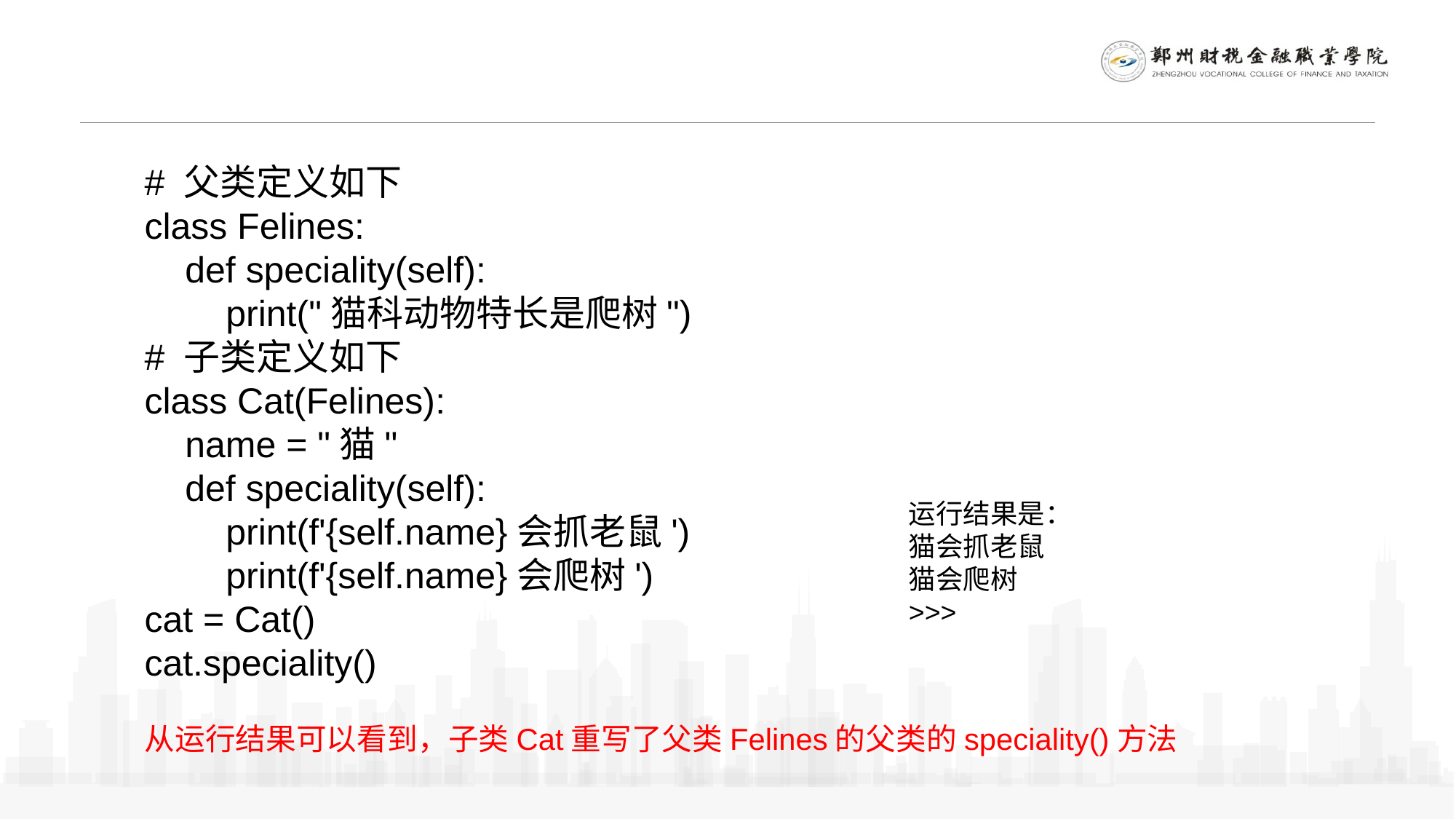

# 父类定义如下
class Felines:
    def speciality(self):
        print("猫科动物特长是爬树")
# 子类定义如下
class Cat(Felines):
    name = "猫"
    def speciality(self):
        print(f'{self.name}会抓老鼠')
        print(f'{self.name}会爬树')
cat = Cat()
cat.speciality()

运行结果是：
猫会抓老鼠
猫会爬树
>>>
从运行结果可以看到，子类Cat重写了父类Felines的父类的speciality()方法